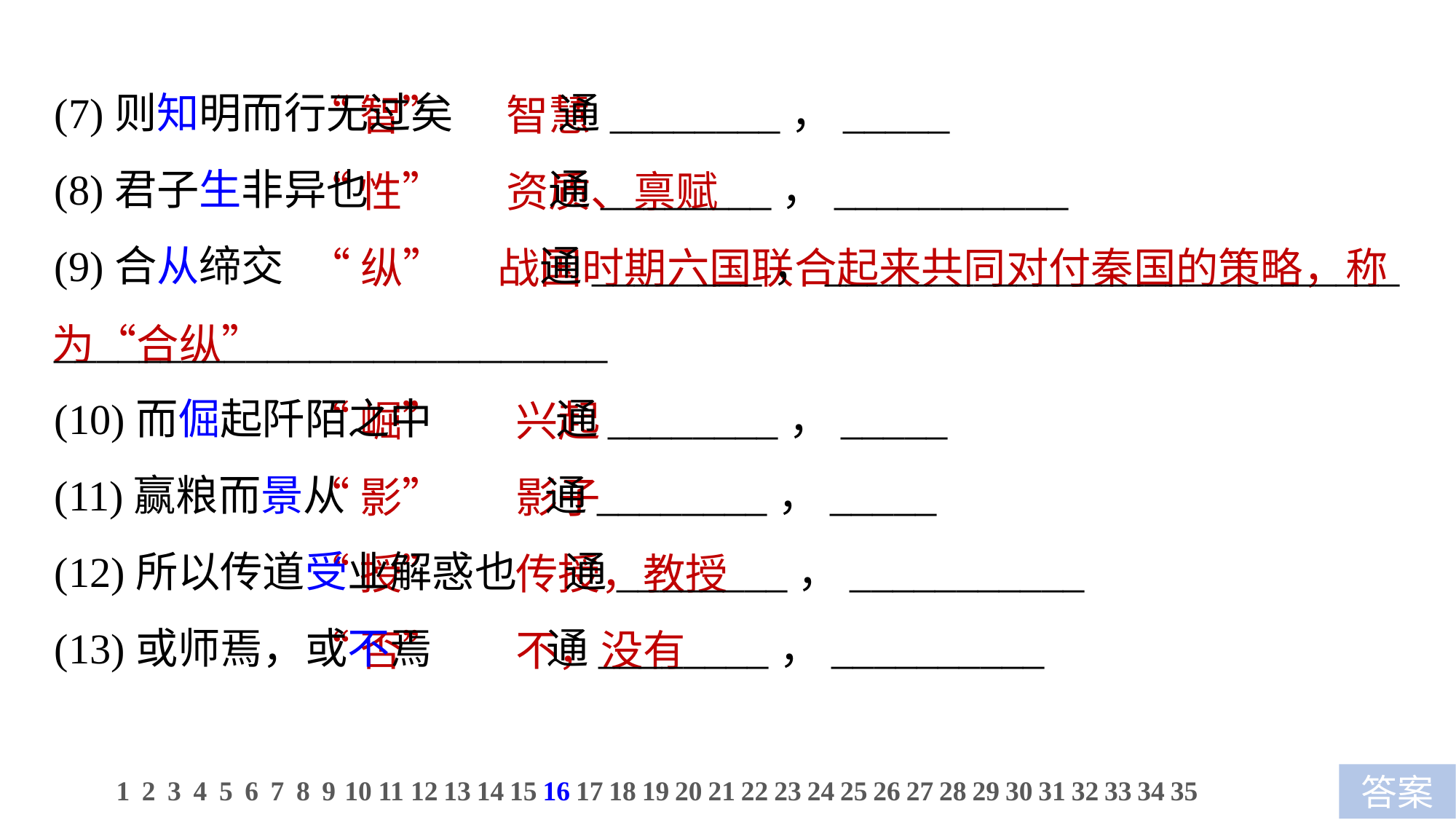

(7)则知明而行无过矣           通________，_____
(8)君子生非异也                   通________，___________
(9)合从缔交                           通________，___________________________
__________________________
(10)而倔起阡陌之中             通________，_____
(11)赢粮而景从                     通________，_____
(12)所以传道受业解惑也     通________，___________
(13)或师焉，或不焉            通________，__________
                           “智”　  智慧
                           “性”　  资质、禀赋
                           “纵”　 战国时期六国联合起来共同对付秦国的策略，称为“合纵”
                           “崛”　   兴起
                           “影”　   影子
                           “授”　   传授，教授
                           “否”　   不，没有
1
2
3
4
5
6
7
8
9
10
11
12
13
14
15
16
17
18
19
20
21
22
23
24
25
26
27
28
29
30
31
32
33
34
35
答案